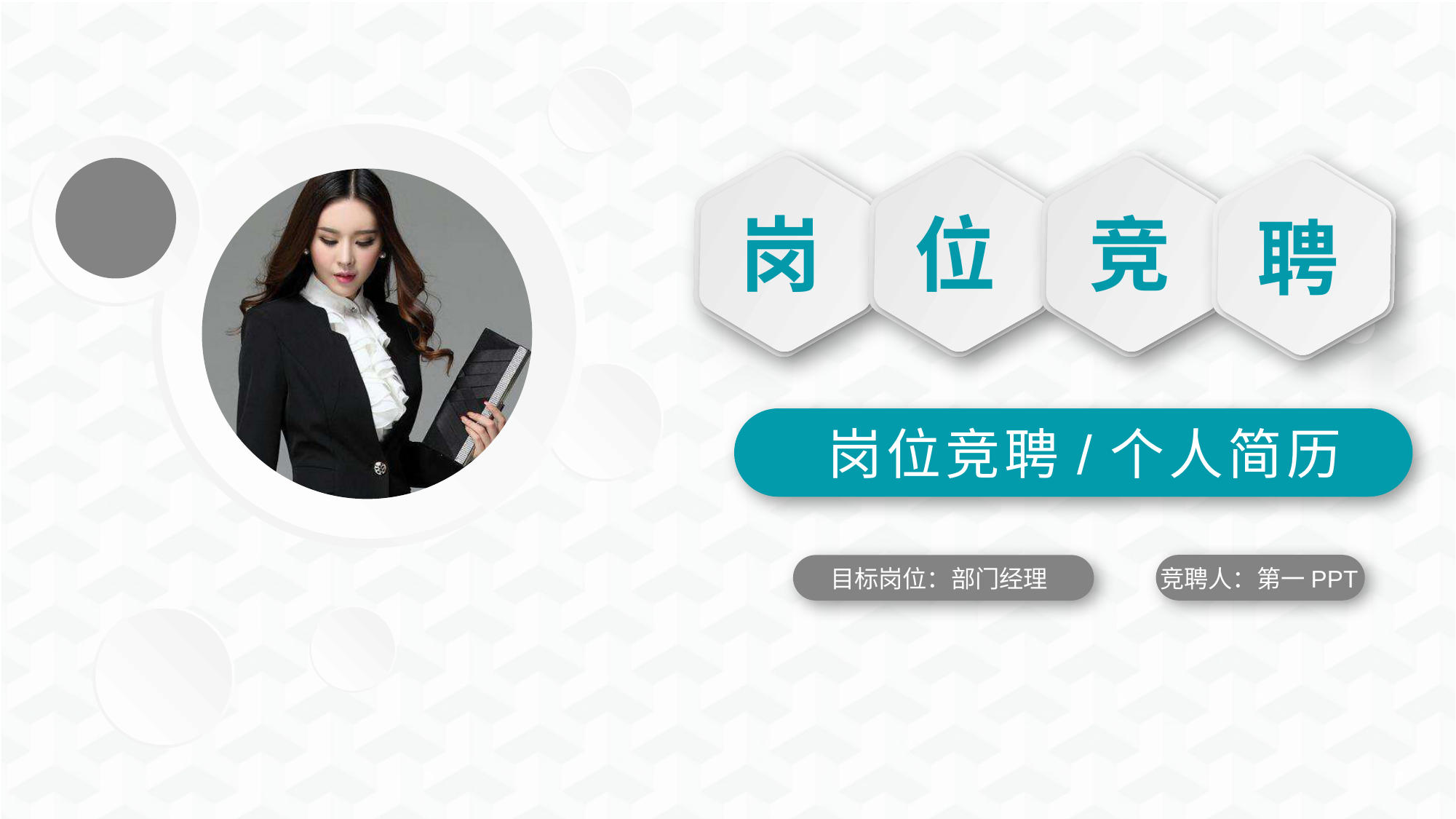

竞
位
岗
聘

岗位竞聘/个人简历

竞聘人：第一PPT

目标岗位：部门经理